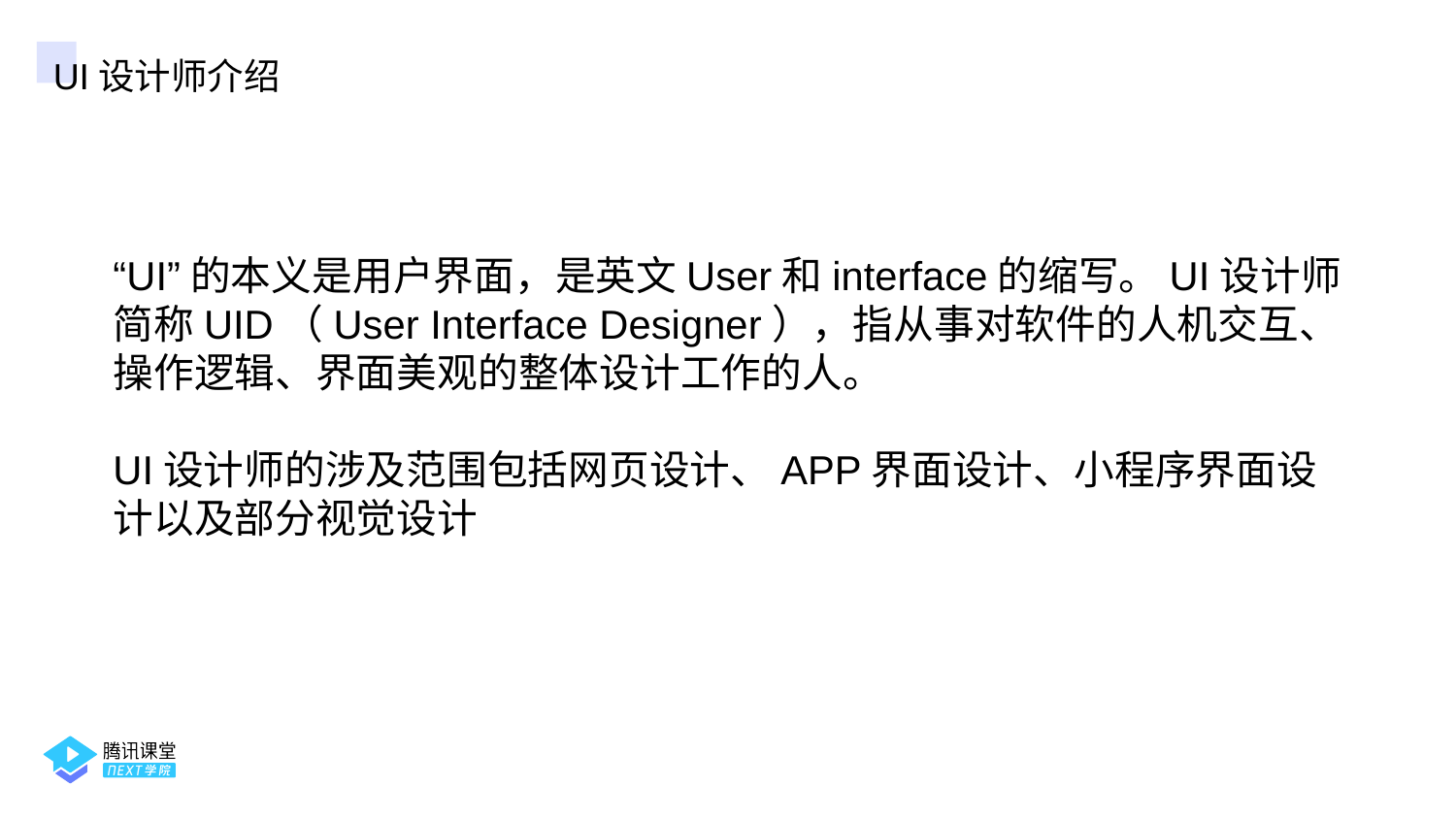

UI设计师介绍
“UI”的本义是用户界面，是英文User和interface的缩写。UI设计师简称UID（User Interface Designer），指从事对软件的人机交互、操作逻辑、界面美观的整体设计工作的人。

UI设计师的涉及范围包括网页设计、APP界面设计、小程序界面设计以及部分视觉设计